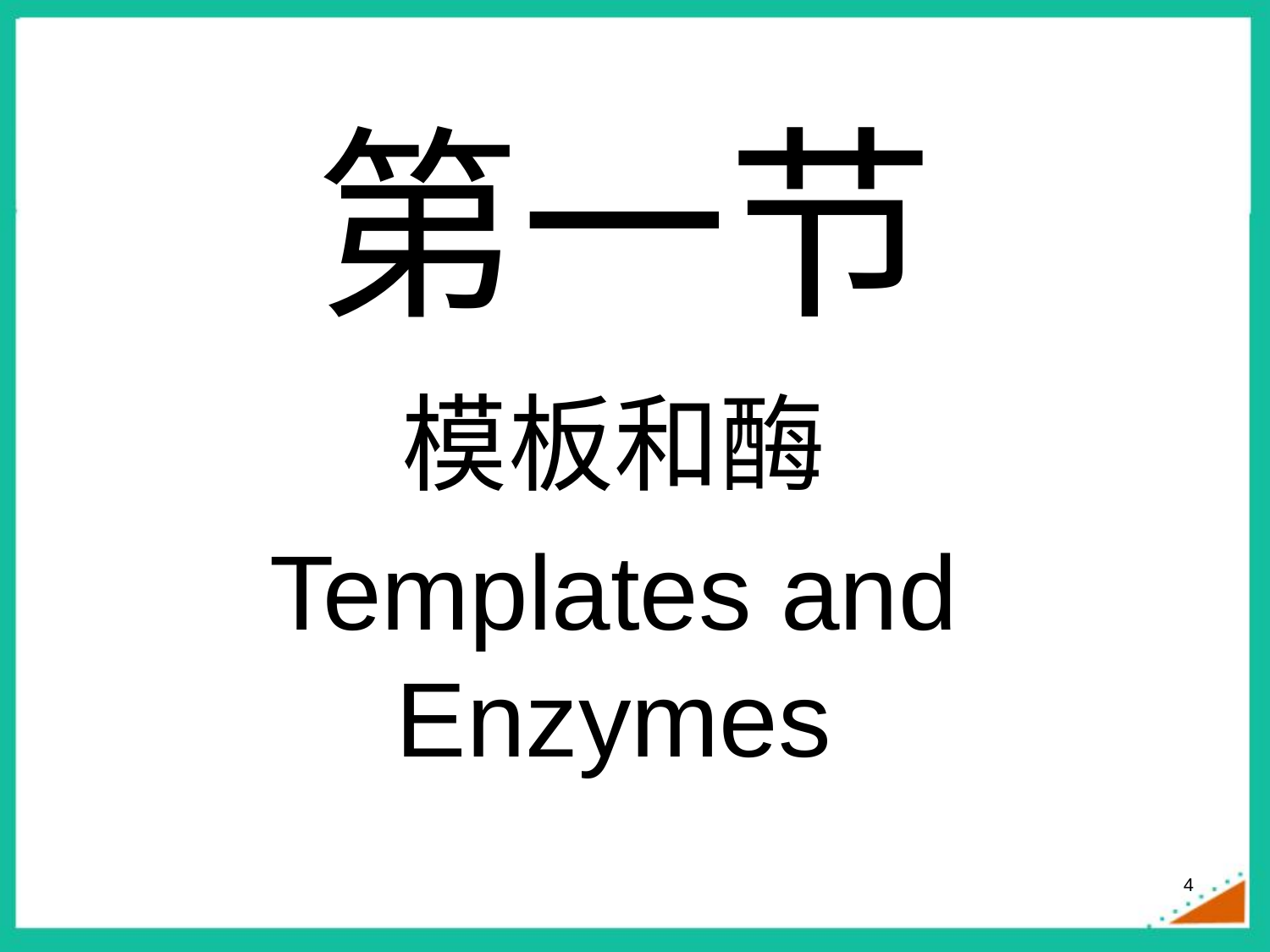

# 第一节
模板和酶
Templates and Enzymes
4